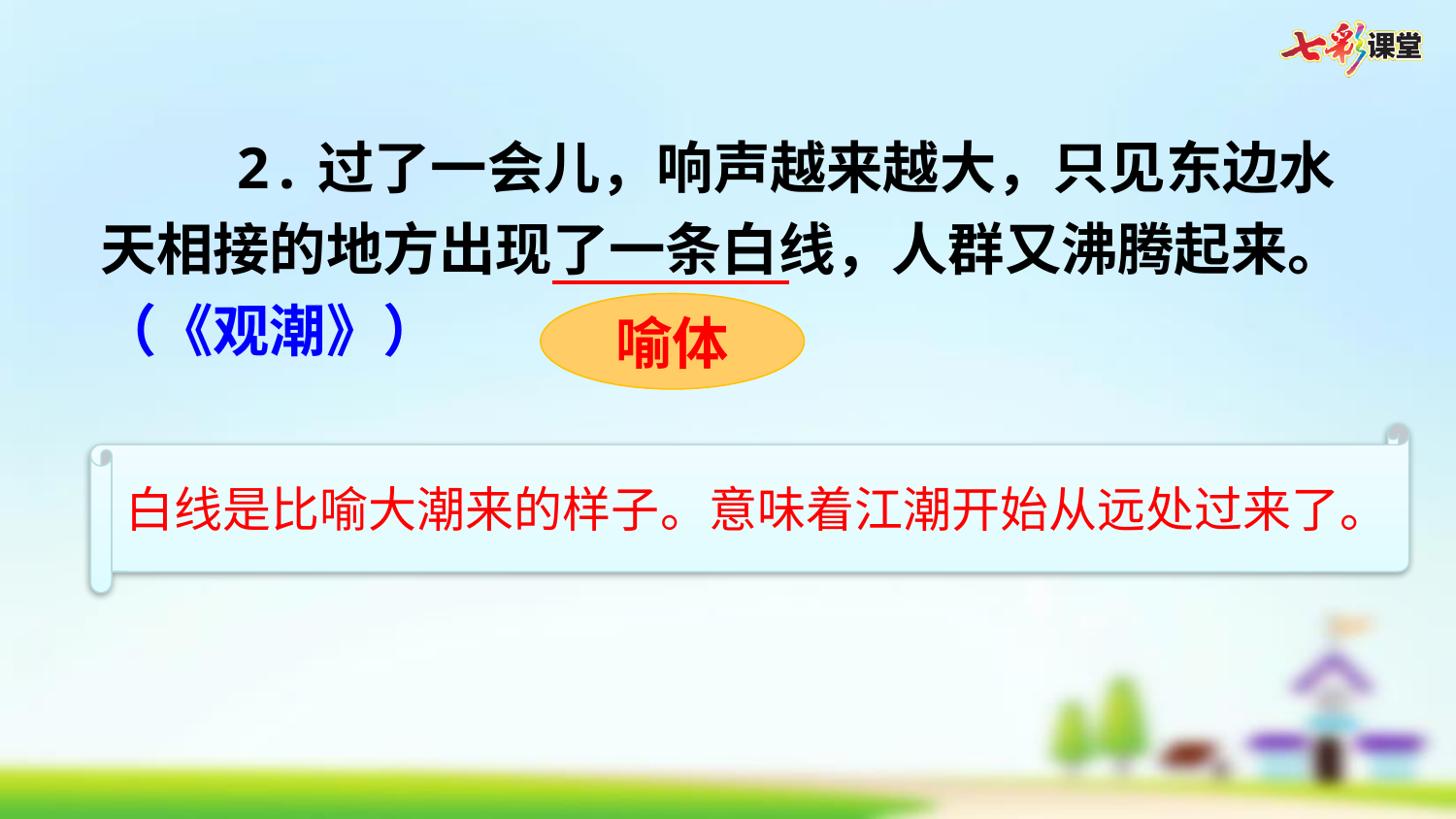

2.过了一会儿，响声越来越大，只见东边水天相接的地方出现了一条白线，人群又沸腾起来。（《观潮》）
喻体
白线是比喻大潮来的样子。意味着江潮开始从远处过来了。